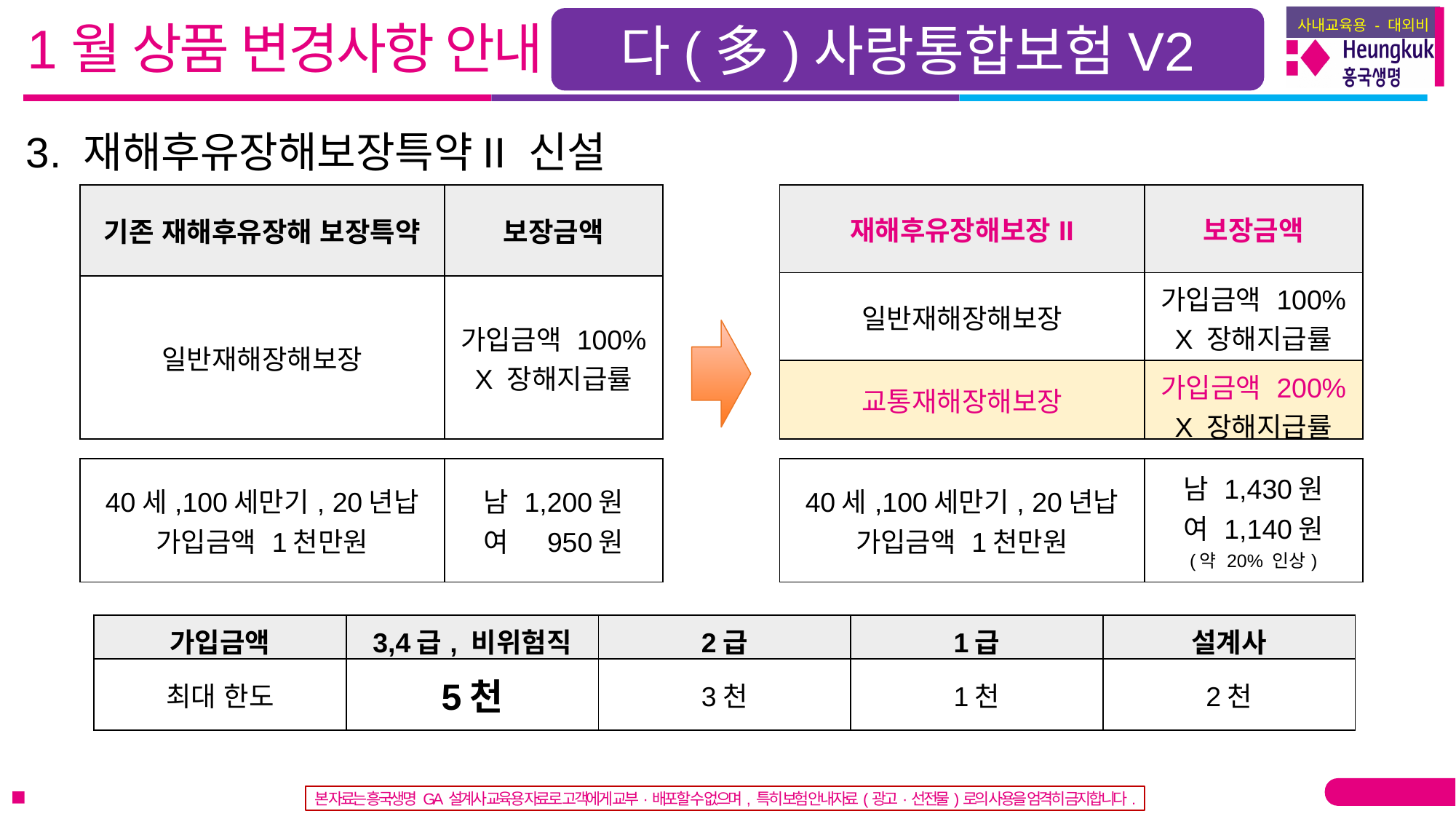

1월 상품 변경사항 안내
다(多)사랑통합보험V2
3. 재해후유장해보장특약II 신설
| 기존 재해후유장해 보장특약 | 보장금액 |
| --- | --- |
| 일반재해장해보장 | 가입금액 100% X 장해지급률 |
| 재해후유장해보장II | 보장금액 |
| --- | --- |
| 일반재해장해보장 | 가입금액 100% X 장해지급률 |
| 교통재해장해보장 | 가입금액 200% X 장해지급률 |

| 40세,100세만기, 20년납 가입금액 1천만원 | 남 1,430원 여 1,140원 (약 20% 인상) |
| --- | --- |
| 40세,100세만기, 20년납 가입금액 1천만원 | 남 1,200원 여 950원 |
| --- | --- |
| 가입금액 | 3,4급, 비위험직 | 2급 | 1급 | 설계사 |
| --- | --- | --- | --- | --- |
| 최대 한도 | 5천 | 3천 | 1천 | 2천 |